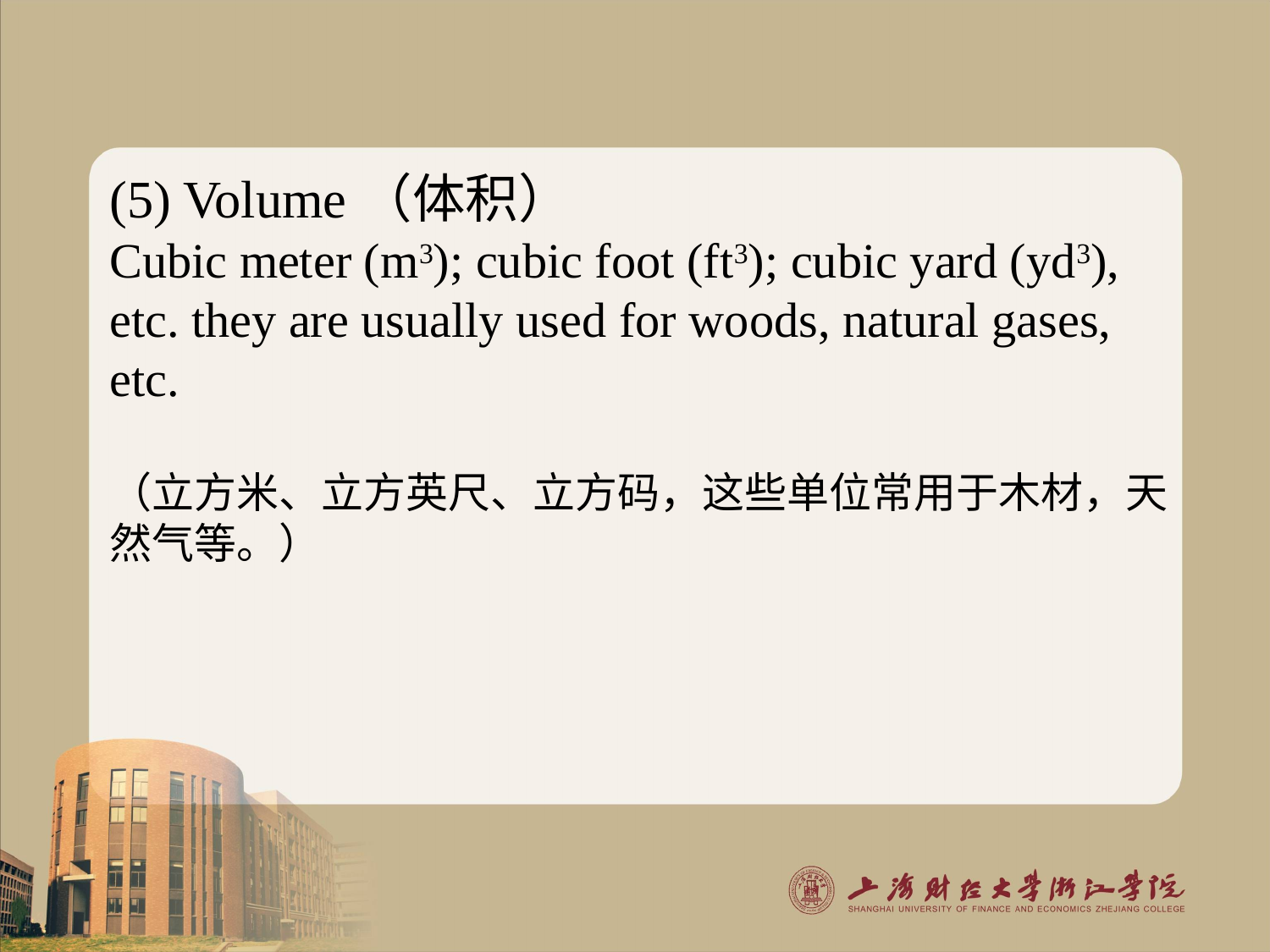

(5) Volume（体积）
Cubic meter (m3); cubic foot (ft3); cubic yard (yd3), etc. they are usually used for woods, natural gases, etc.

（立方米、立方英尺、立方码，这些单位常用于木材，天然气等。）